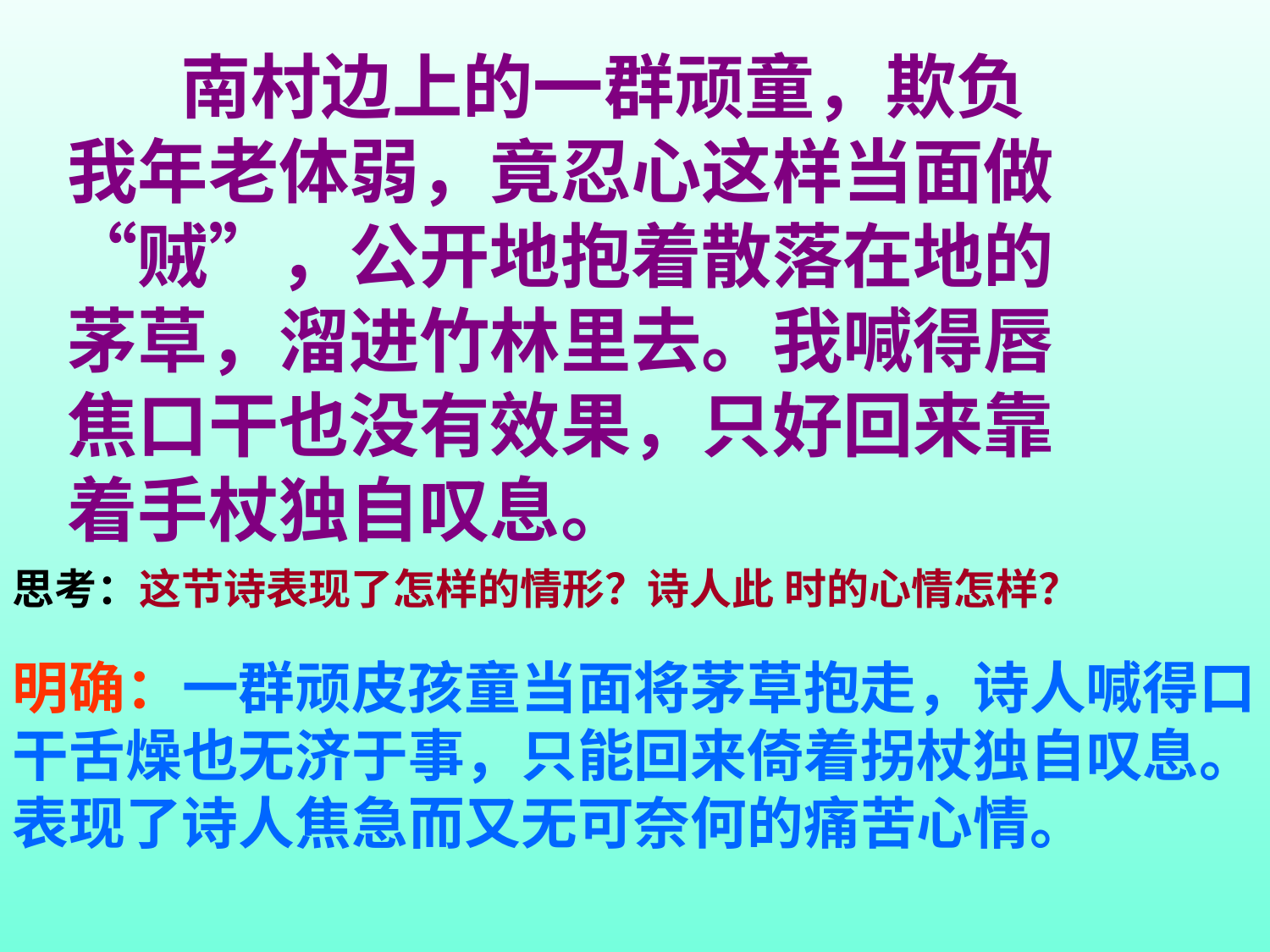

南村边上的一群顽童，欺负我年老体弱，竟忍心这样当面做“贼”，公开地抱着散落在地的茅草，溜进竹林里去。我喊得唇焦口干也没有效果，只好回来靠着手杖独自叹息。
思考：这节诗表现了怎样的情形？诗人此 时的心情怎样？

明确：一群顽皮孩童当面将茅草抱走，诗人喊得口干舌燥也无济于事，只能回来倚着拐杖独自叹息。表现了诗人焦急而又无可奈何的痛苦心情。